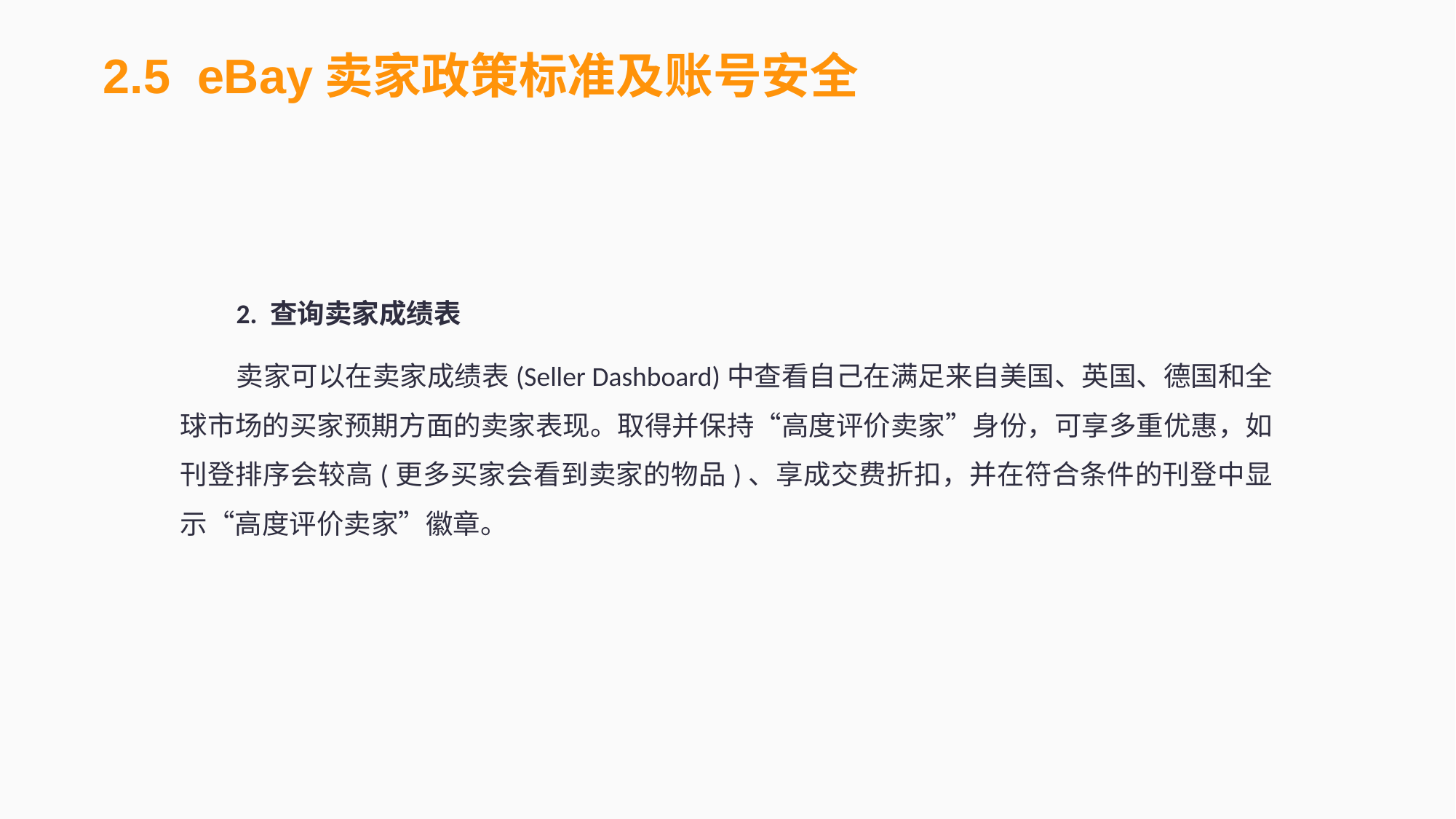

2.5  eBay卖家政策标准及账号安全
2. 查询卖家成绩表
卖家可以在卖家成绩表(Seller Dashboard)中查看自己在满足来自美国、英国、德国和全球市场的买家预期方面的卖家表现。取得并保持“高度评价卖家”身份，可享多重优惠，如刊登排序会较高(更多买家会看到卖家的物品)、享成交费折扣，并在符合条件的刊登中显示“高度评价卖家”徽章。